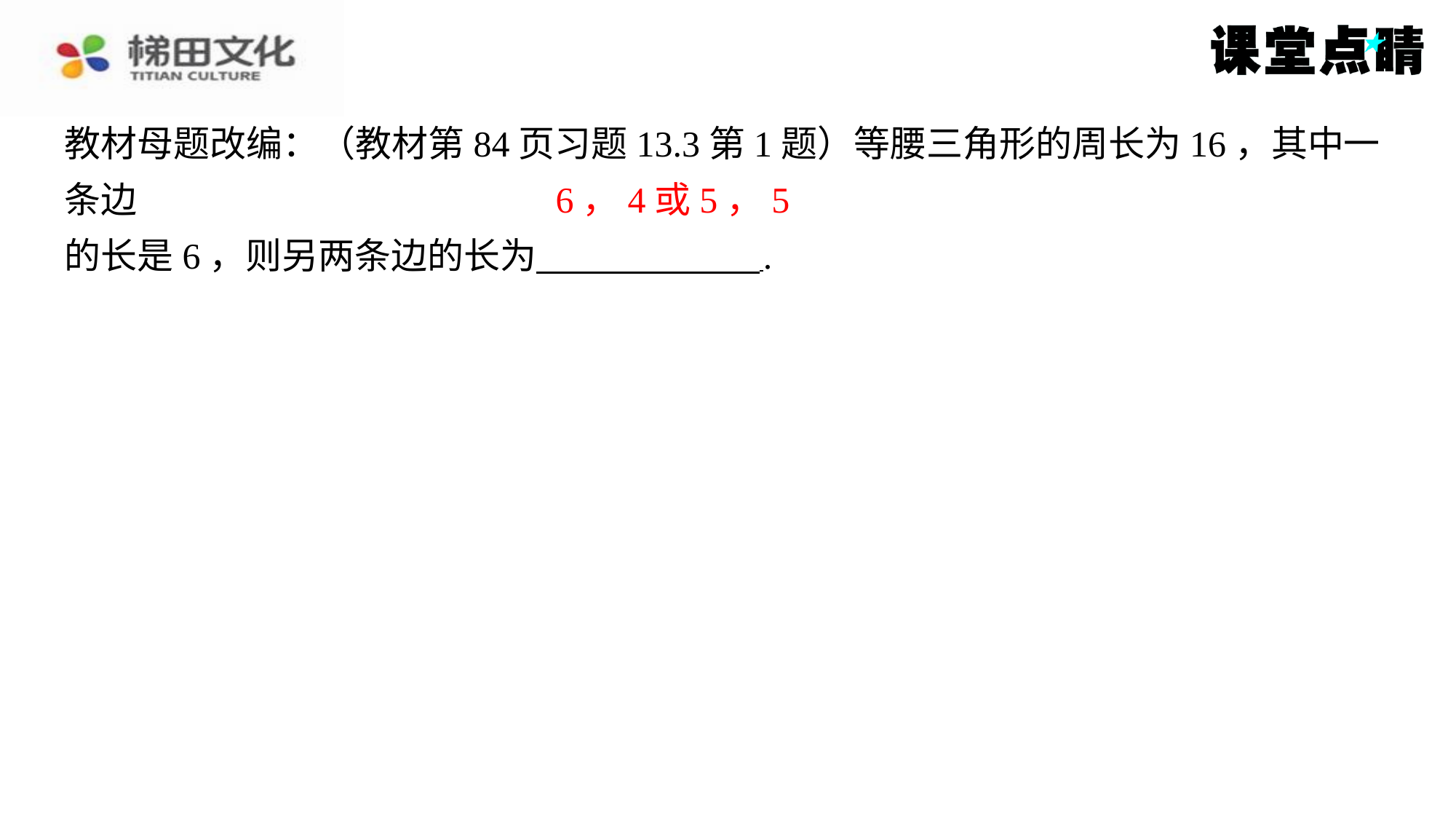

教材母题改编：（教材第84页习题13.3第1题）等腰三角形的周长为16，其中一条边
的长是6，则另两条边的长为                                  ⁠.
6，4或5，5